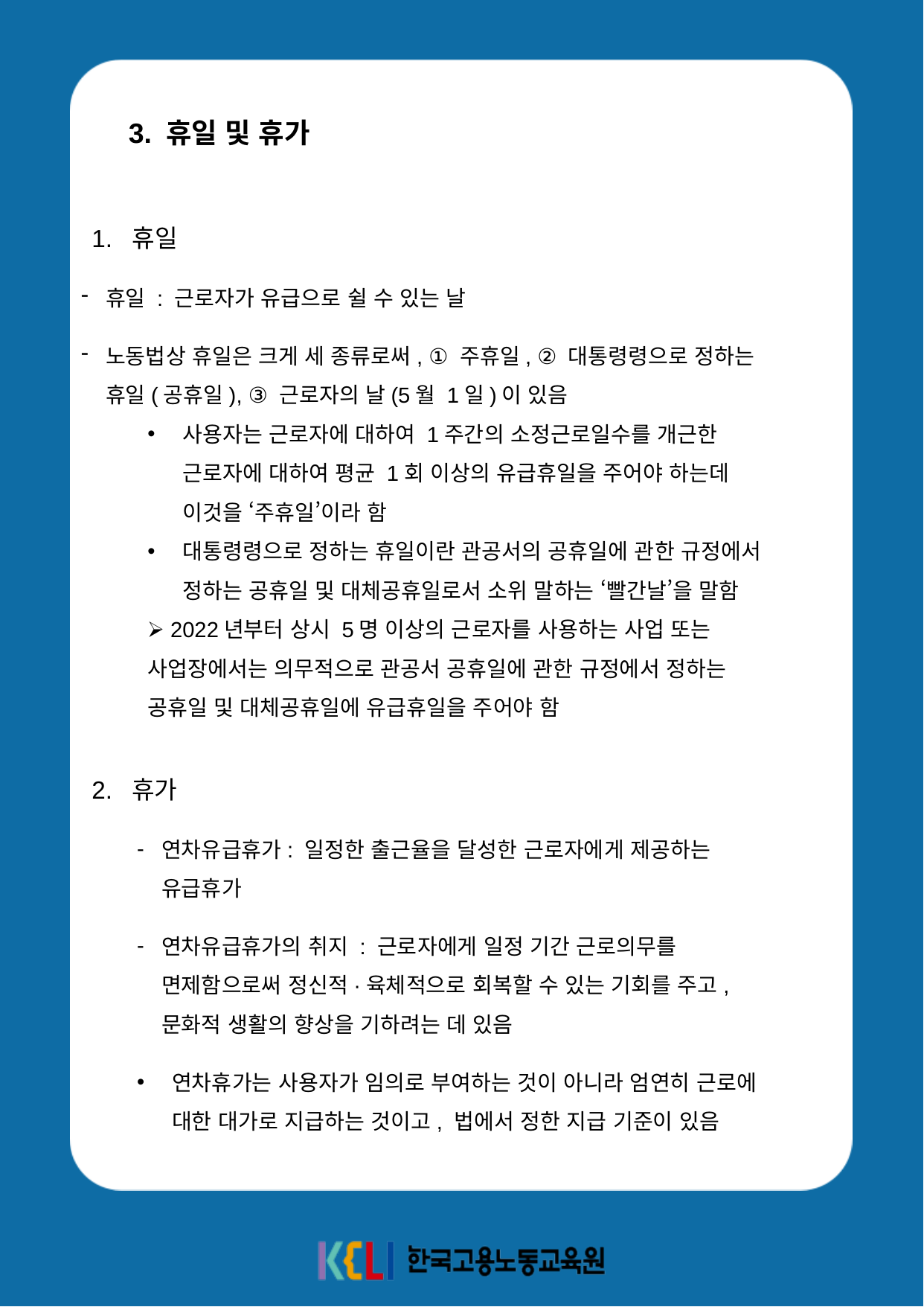

3. 휴일 및 휴가
1.  휴일
휴일 : 근로자가 유급으로 쉴 수 있는 날
노동법상 휴일은 크게 세 종류로써, ① 주휴일, ② 대통령령으로 정하는 휴일(공휴일), ③ 근로자의 날(5월 1일)이 있음
사용자는 근로자에 대하여 1주간의 소정근로일수를 개근한 근로자에 대하여 평균 1회 이상의 유급휴일을 주어야 하는데 이것을 ‘주휴일’이라 함
대통령령으로 정하는 휴일이란 관공서의 공휴일에 관한 규정에서 정하는 공휴일 및 대체공휴일로서 소위 말하는 ‘빨간날’을 말함
⮚ 2022년부터 상시 5명 이상의 근로자를 사용하는 사업 또는 사업장에서는 의무적으로 관공서 공휴일에 관한 규정에서 정하는 공휴일 및 대체공휴일에 유급휴일을 주어야 함

2.  휴가
연차유급휴가: 일정한 출근율을 달성한 근로자에게 제공하는 유급휴가
연차유급휴가의 취지 : 근로자에게 일정 기간 근로의무를 면제함으로써 정신적·육체적으로 회복할 수 있는 기회를 주고, 문화적 생활의 향상을 기하려는 데 있음
연차휴가는 사용자가 임의로 부여하는 것이 아니라 엄연히 근로에 대한 대가로 지급하는 것이고, 법에서 정한 지급 기준이 있음